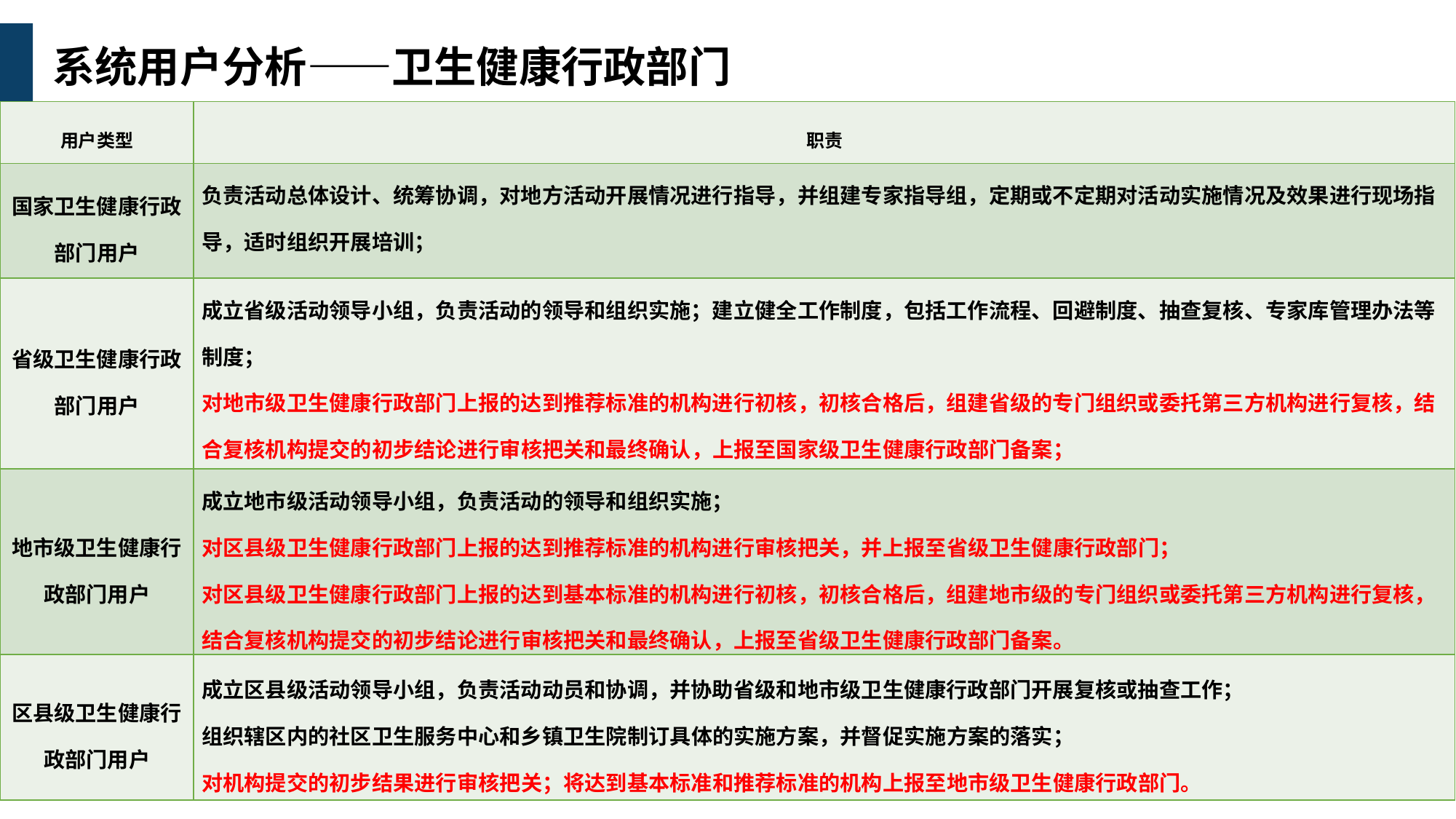

系统用户分析——卫生健康行政部门
| 用户类型 | 职责 |
| --- | --- |
| 国家卫生健康行政部门用户 | 负责活动总体设计、统筹协调，对地方活动开展情况进行指导，并组建专家指导组，定期或不定期对活动实施情况及效果进行现场指导，适时组织开展培训； 适时对在活动中表现突出的社区卫生服务中心和乡镇卫生院进行通报表扬。 |
| 省级卫生健康行政部门用户 | 成立省级活动领导小组，负责活动的领导和组织实施；建立健全工作制度，包括工作流程、回避制度、抽查复核、专家库管理办法等制度； 对地市级卫生健康行政部门上报的达到推荐标准的机构进行初核，初核合格后，组建省级的专门组织或委托第三方机构进行复核，结合复核机构提交的初步结论进行审核把关和最终确认，上报至国家级卫生健康行政部门备案； 对地市级卫生健康行政部门上报的达到基本标准的机构进行备案。 |
| 地市级卫生健康行政部门用户 | 成立地市级活动领导小组，负责活动的领导和组织实施； 对区县级卫生健康行政部门上报的达到推荐标准的机构进行审核把关，并上报至省级卫生健康行政部门； 对区县级卫生健康行政部门上报的达到基本标准的机构进行初核，初核合格后，组建地市级的专门组织或委托第三方机构进行复核，结合复核机构提交的初步结论进行审核把关和最终确认，上报至省级卫生健康行政部门备案。 |
| 区县级卫生健康行政部门用户 | 成立区县级活动领导小组，负责活动动员和协调，并协助省级和地市级卫生健康行政部门开展复核或抽查工作； 组织辖区内的社区卫生服务中心和乡镇卫生院制订具体的实施方案，并督促实施方案的落实； 对机构提交的初步结果进行审核把关；将达到基本标准和推荐标准的机构上报至地市级卫生健康行政部门。 |